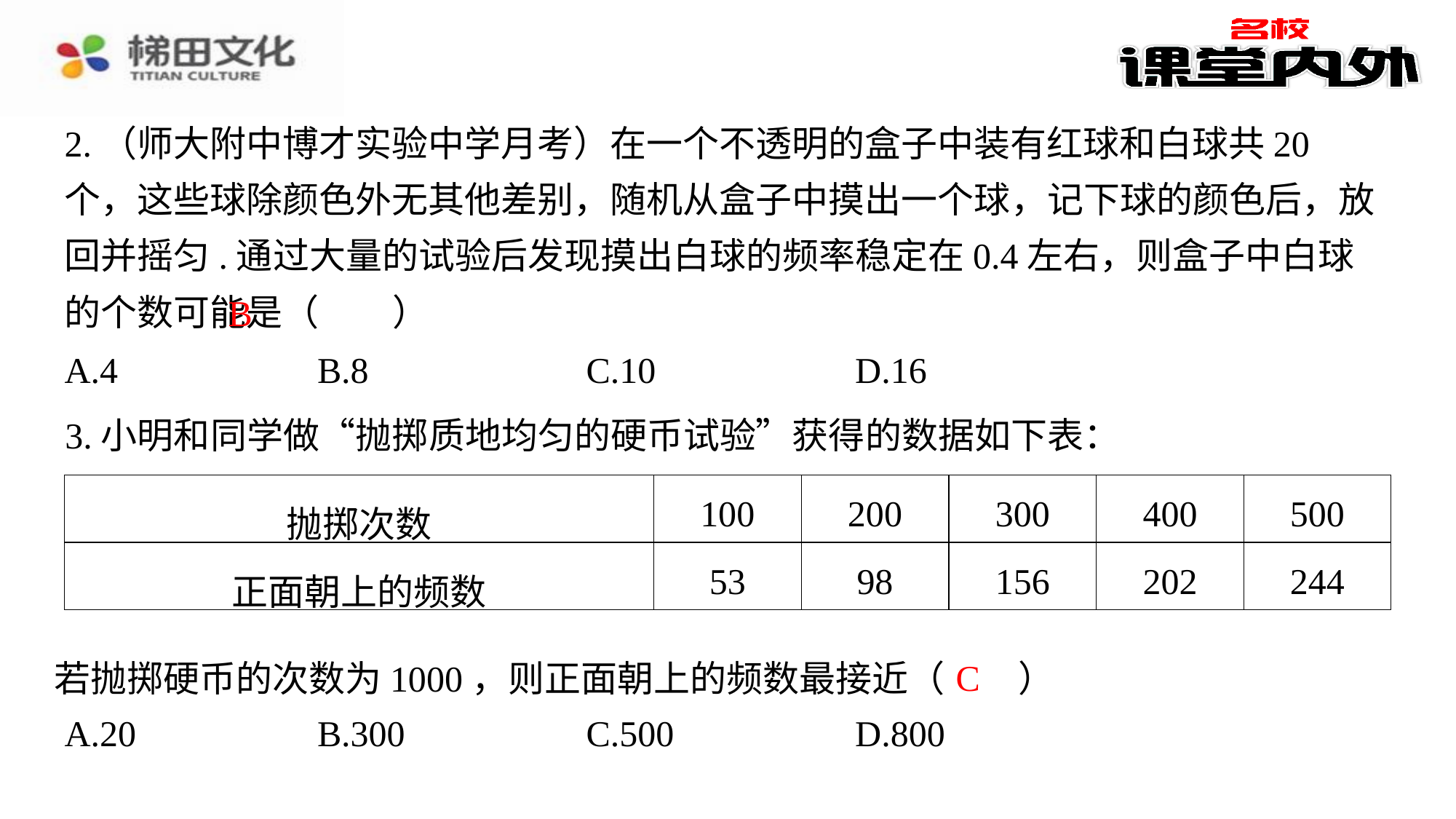

2.（师大附中博才实验中学月考）在一个不透明的盒子中装有红球和白球共20个，这些球除颜色外无其他差别，随机从盒子中摸出一个球，记下球的颜色后，放回并摇匀.通过大量的试验后发现摸出白球的频率稳定在0.4左右，则盒子中白球的个数可能是（　B　）
B
| A.4 | B.8 | C.10 | D.16 |
| --- | --- | --- | --- |
3.小明和同学做“抛掷质地均匀的硬币试验”获得的数据如下表：
| 抛掷次数 | 100 | 200 | 300 | 400 | 500 |
| --- | --- | --- | --- | --- | --- |
| 正面朝上的频数 | 53 | 98 | 156 | 202 | 244 |
C
若抛掷硬币的次数为1000，则正面朝上的频数最接近（　C　）
| A.20 | B.300 | C.500 | D.800 |
| --- | --- | --- | --- |